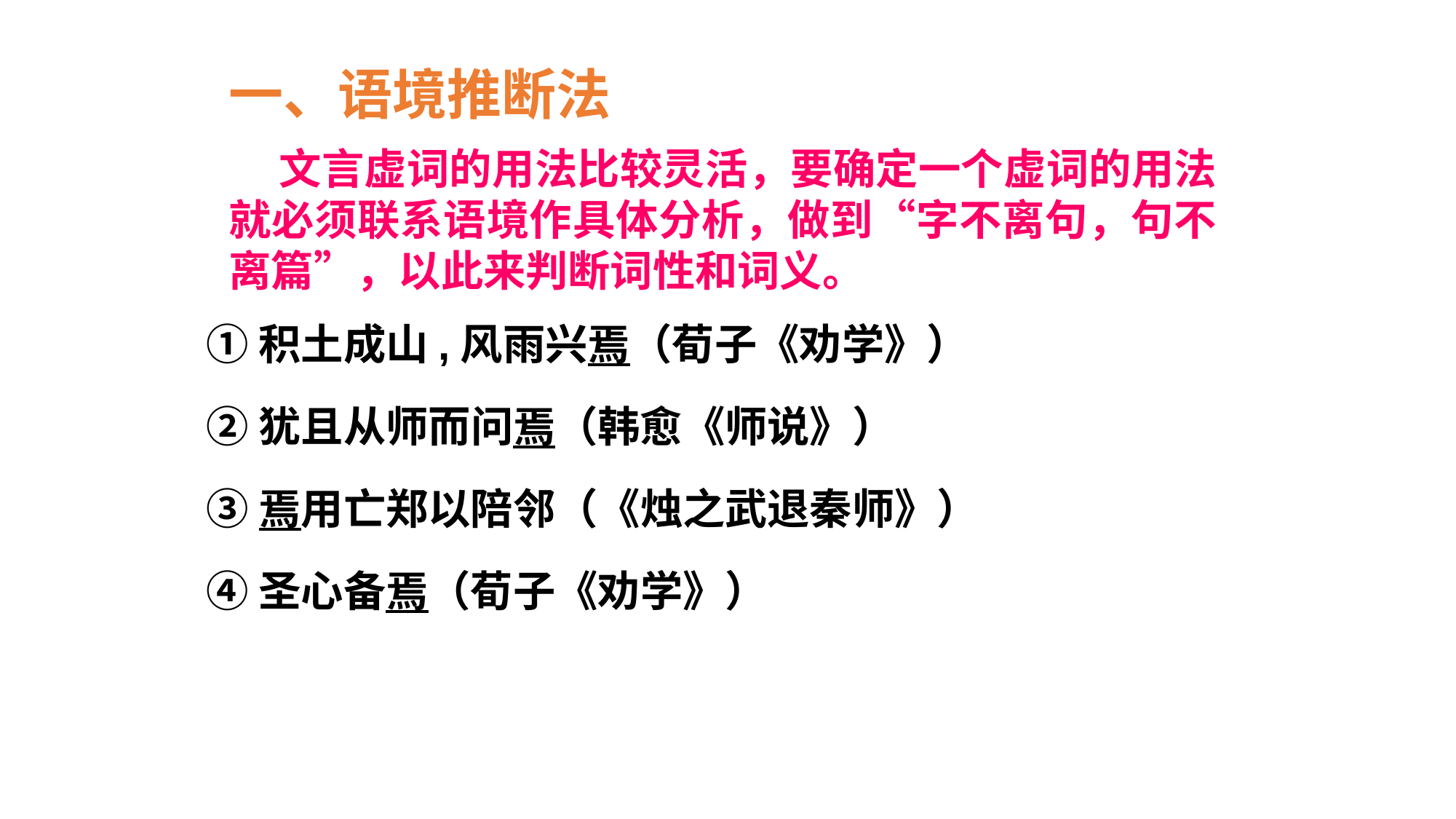

一、语境推断法
    文言虚词的用法比较灵活，要确定一个虚词的用法就必须联系语境作具体分析，做到“字不离句，句不离篇”，以此来判断词性和词义。
①积土成山,风雨兴焉（荀子《劝学》）
②犹且从师而问焉（韩愈《师说》）
③焉用亡郑以陪邻（《烛之武退秦师》）
④圣心备焉（荀子《劝学》）